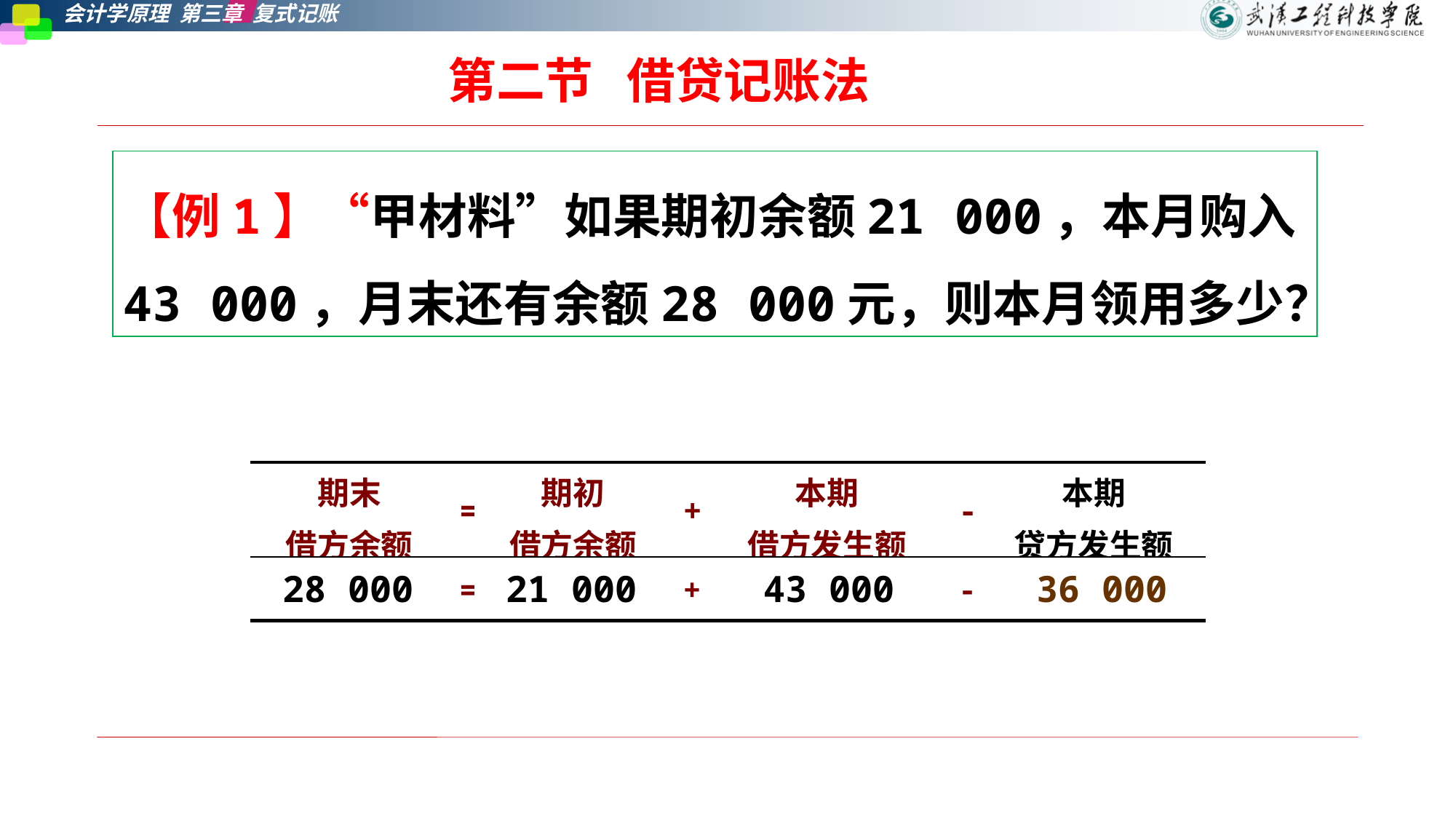

第二节   借贷记账法

【例1】“甲材料”如果期初余额21 000，本月购入43 000，月末还有余额28 000元，则本月领用多少？

| 期末 借方余额 | = | 期初 借方余额 | + | 本期 借方发生额 | - | 本期 贷方发生额 |
| --- | --- | --- | --- | --- | --- | --- |
|  | = |  | + |  | - |  |
28 000
21 000
43 000
36 000